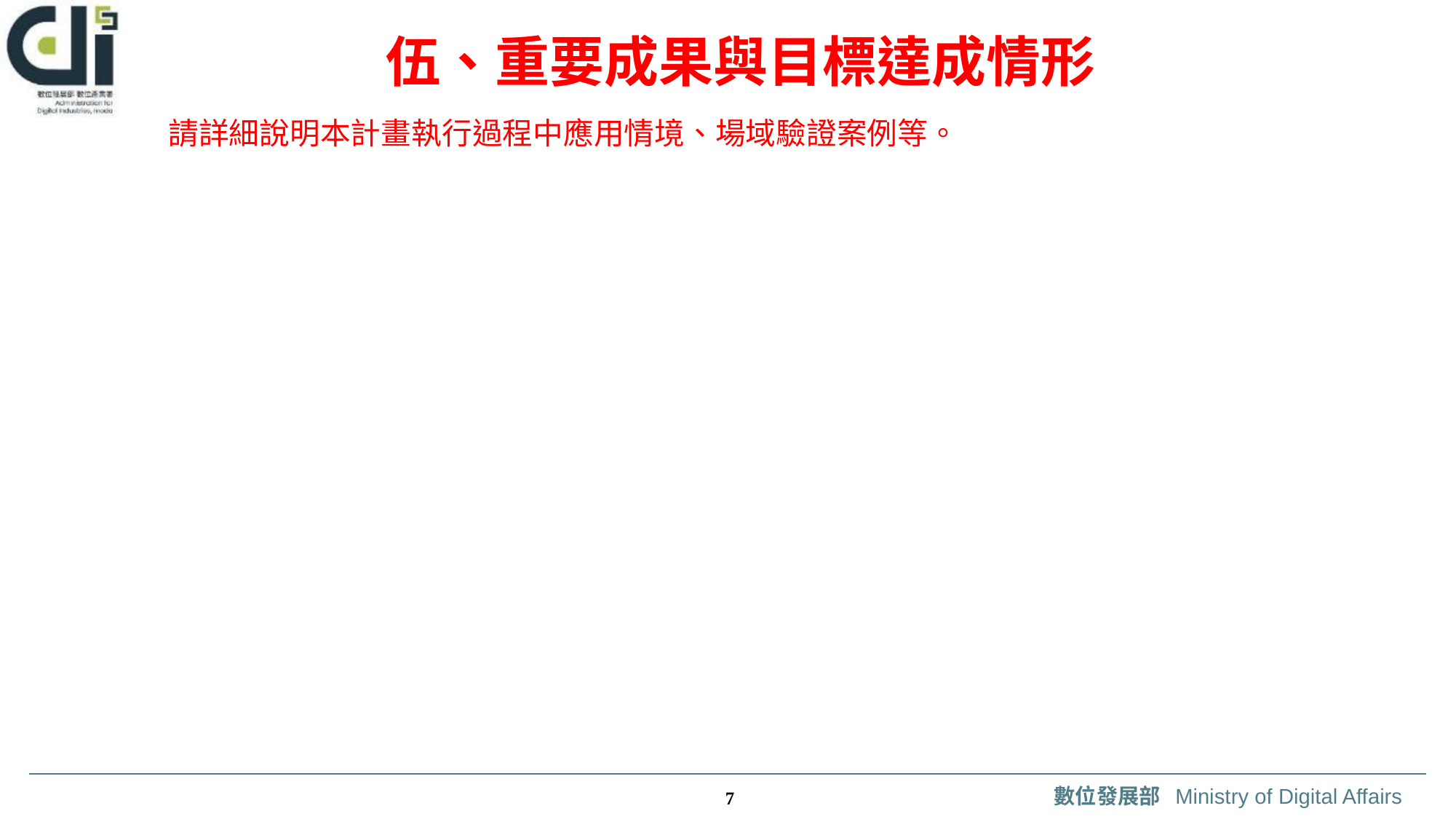

伍、重要成果與目標達成情形
請詳細說明本計畫執行過程中應用情境、場域驗證案例等。
 7